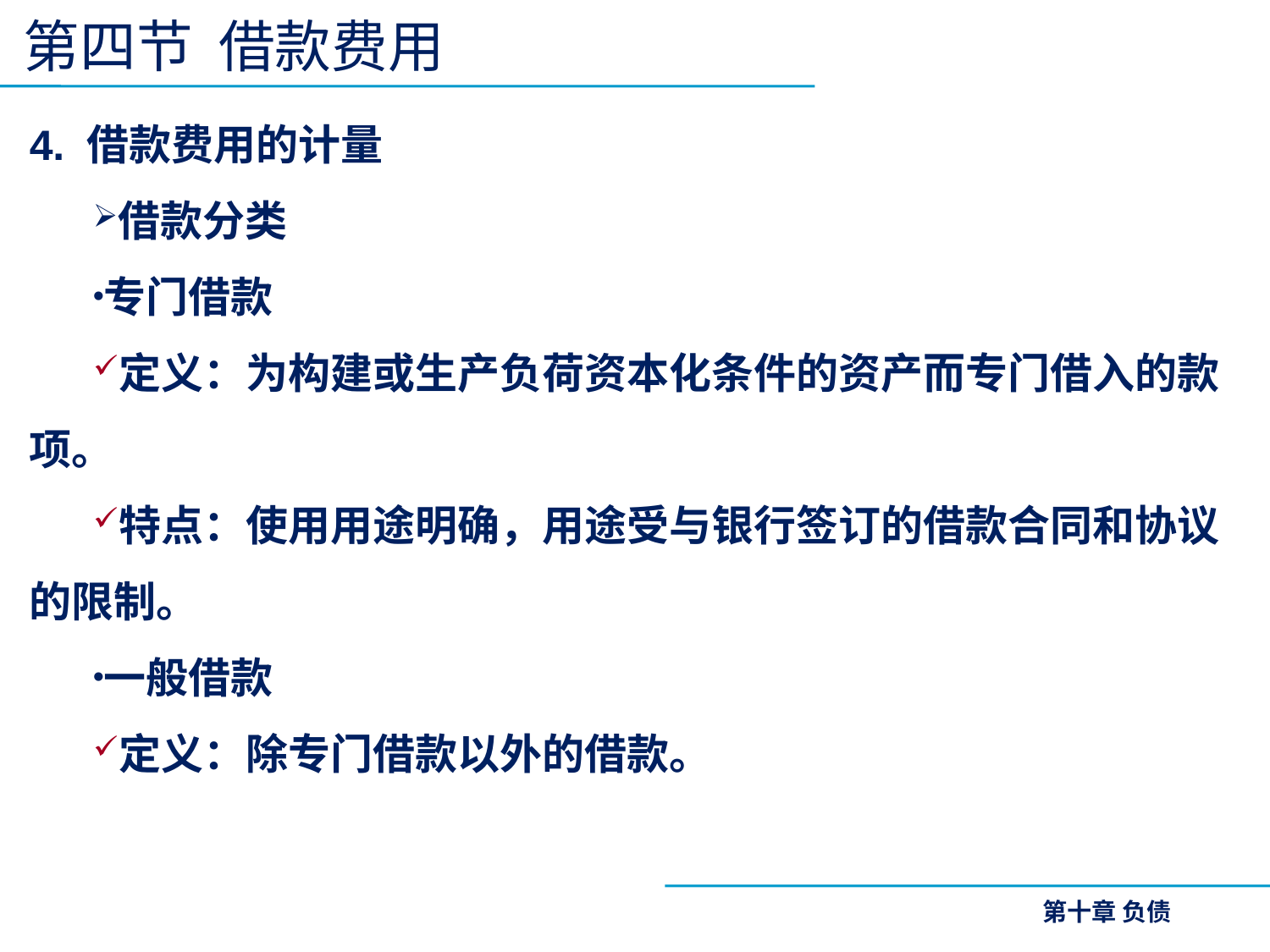

第四节  借款费用
4. 借款费用的计量
借款分类
专门借款
定义：为构建或生产负荷资本化条件的资产而专门借入的款项。
特点：使用用途明确，用途受与银行签订的借款合同和协议的限制。
一般借款
定义：除专门借款以外的借款。